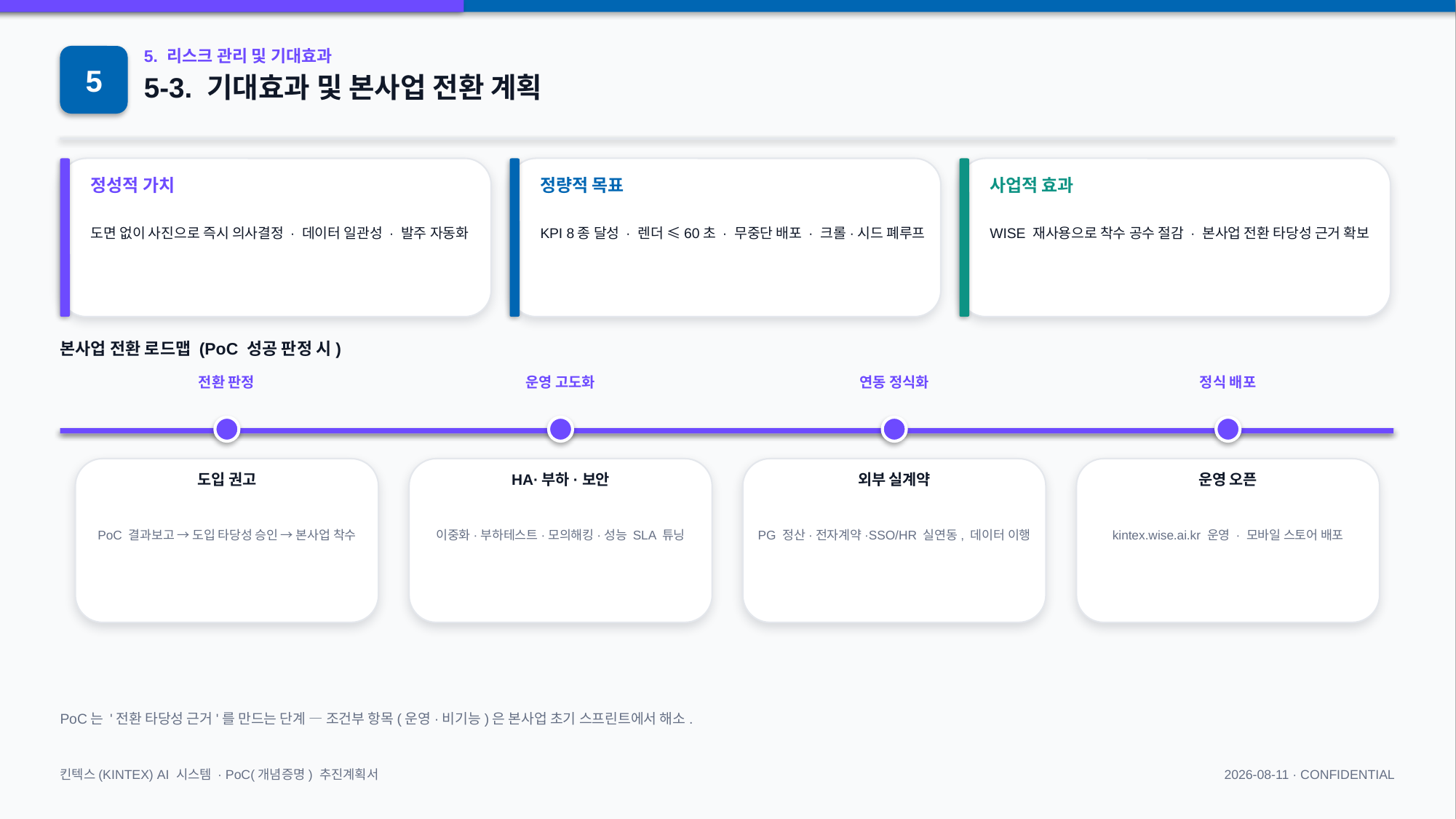

5
5. 리스크 관리 및 기대효과
5-3. 기대효과 및 본사업 전환 계획

정성적 가치
정량적 목표
사업적 효과
도면 없이 사진으로 즉시 의사결정 · 데이터 일관성 · 발주 자동화
KPI 8종 달성 · 렌더 ≤60초 · 무중단 배포 · 크롤·시드 폐루프
WISE 재사용으로 착수 공수 절감 · 본사업 전환 타당성 근거 확보
본사업 전환 로드맵 (PoC 성공 판정 시)
전환 판정
운영 고도화
연동 정식화
정식 배포

도입 권고
HA·부하·보안
외부 실계약
운영 오픈
PoC 결과보고 → 도입 타당성 승인 → 본사업 착수
이중화·부하테스트·모의해킹·성능 SLA 튜닝
PG 정산·전자계약·SSO/HR 실연동, 데이터 이행
kintex.wise.ai.kr 운영 · 모바일 스토어 배포
PoC는 '전환 타당성 근거'를 만드는 단계 — 조건부 항목(운영·비기능)은 본사업 초기 스프린트에서 해소.